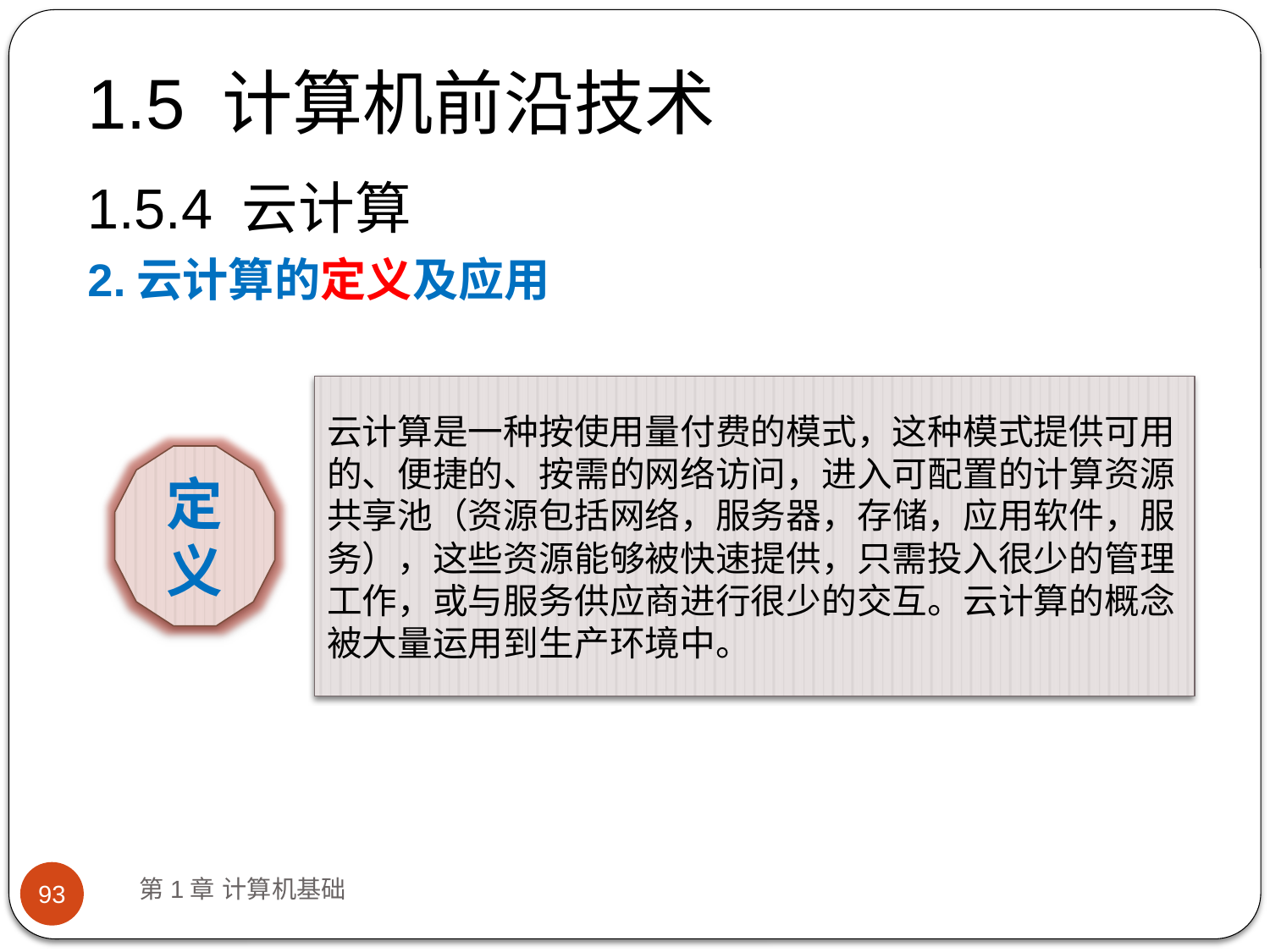

# 1.5 计算机前沿技术
1.5.4 云计算
2.云计算的定义及应用

云计算是一种按使用量付费的模式，这种模式提供可用的、便捷的、按需的网络访问，进入可配置的计算资源共享池（资源包括网络，服务器，存储，应用软件，服务），这些资源能够被快速提供，只需投入很少的管理工作，或与服务供应商进行很少的交互。云计算的概念被大量运用到生产环境中。
定义
第1章 计算机基础
93